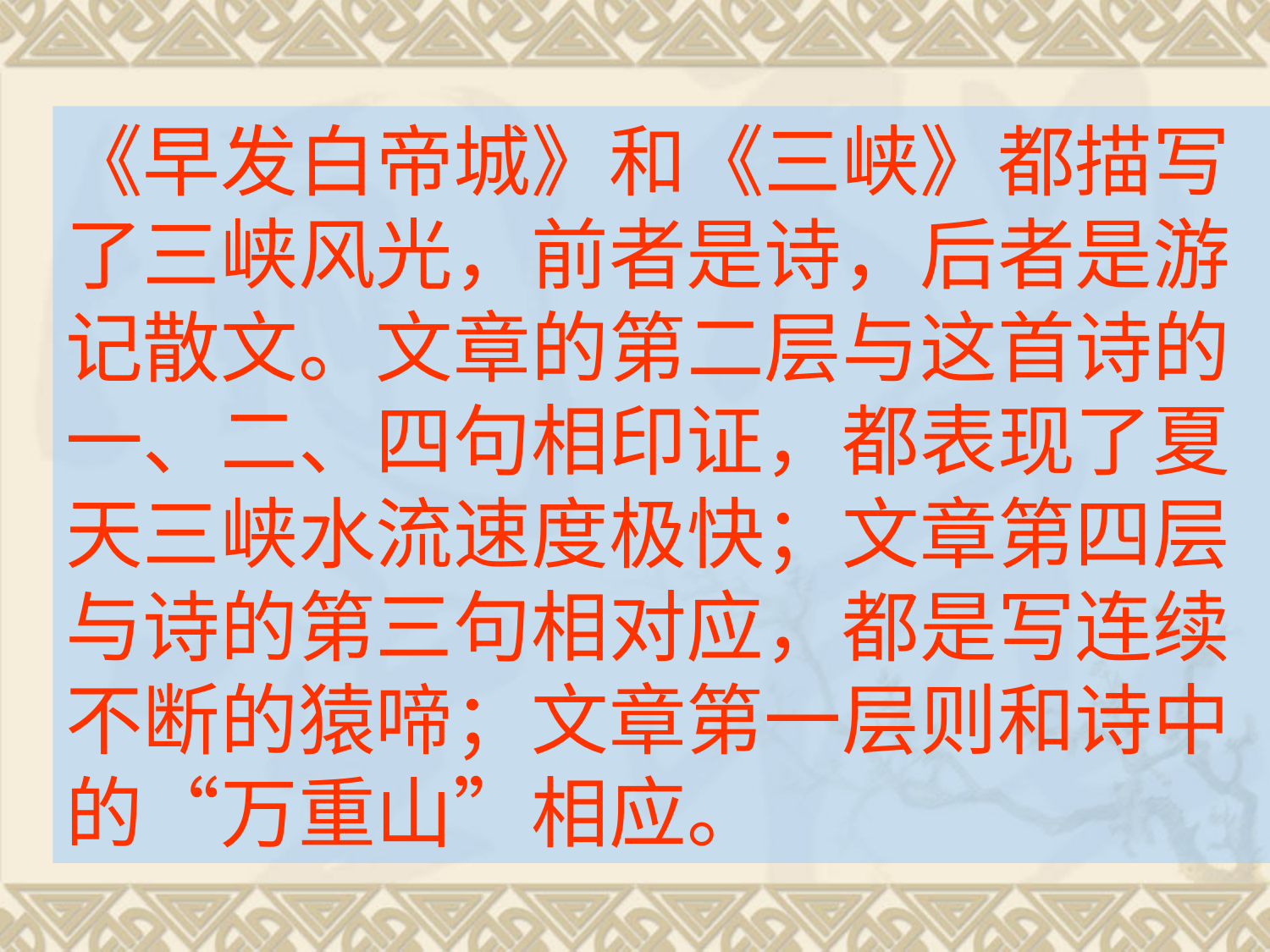

《早发白帝城》和《三峡》都描写了三峡风光，前者是诗，后者是游记散文。文章的第二层与这首诗的一、二、四句相印证，都表现了夏天三峡水流速度极快；文章第四层与诗的第三句相对应，都是写连续不断的猿啼；文章第一层则和诗中的“万重山”相应。